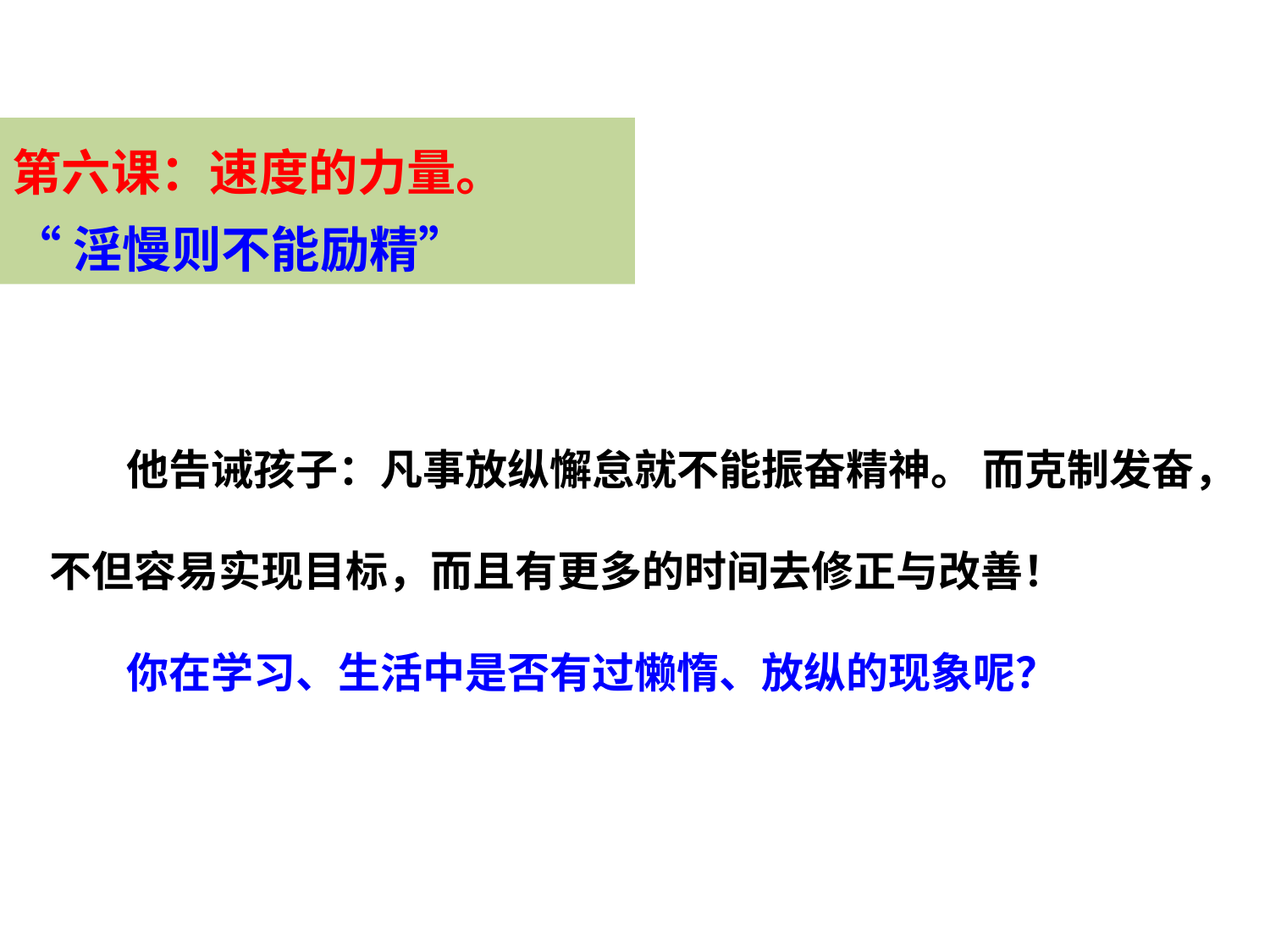

第六课：速度的力量。
“淫慢则不能励精”
       他告诫孩子：凡事放纵懈怠就不能振奋精神。 而克制发奋，不但容易实现目标，而且有更多的时间去修正与改善！
       你在学习、生活中是否有过懒惰、放纵的现象呢？